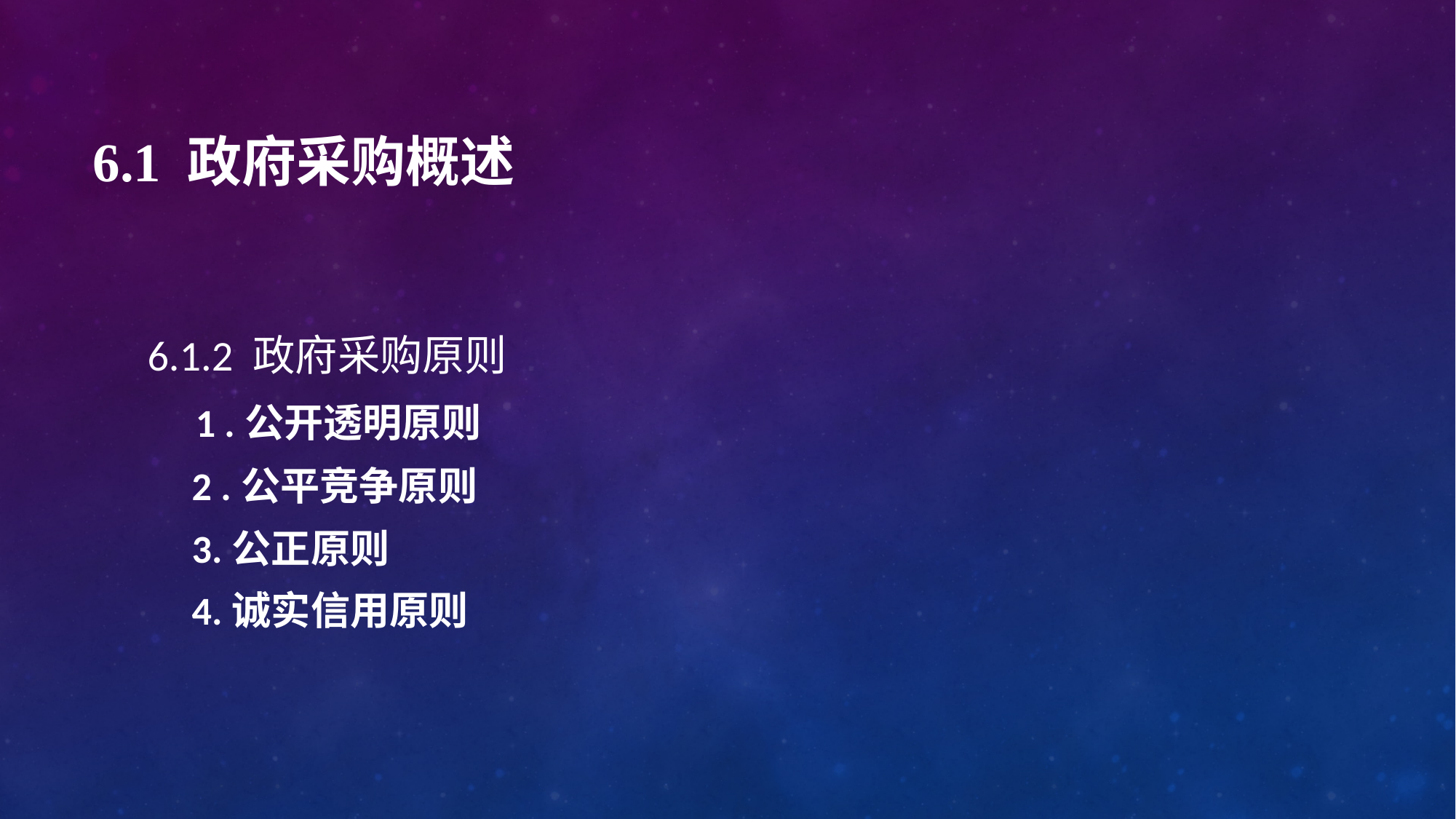

# 6.1 政府采购概述
6.1.2 政府采购原则
     1 .公开透明原则
     2 .公平竞争原则
     3.公正原则
     4.诚实信用原则